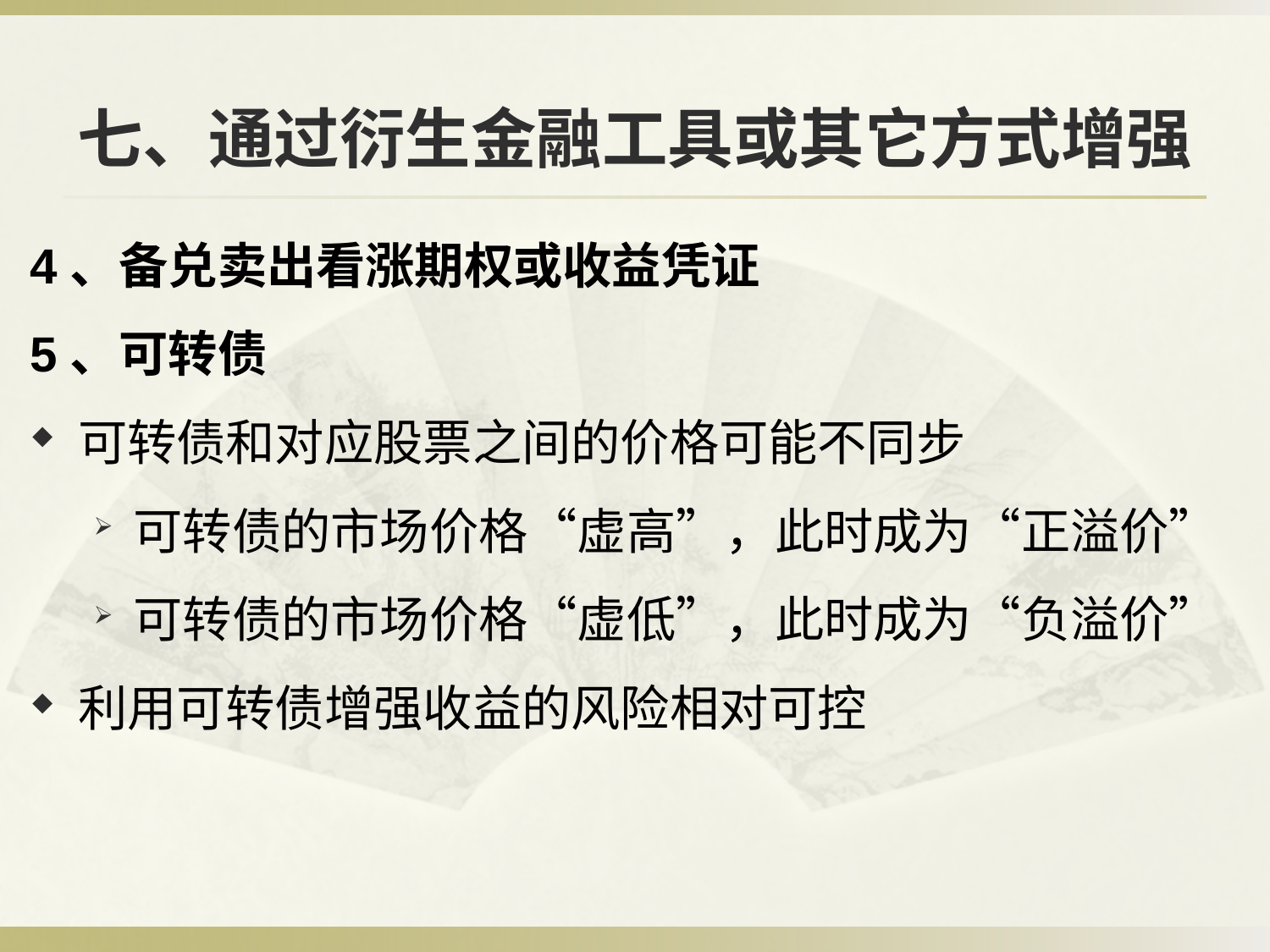

# 七、通过衍生金融工具或其它方式增强
4、备兑卖出看涨期权或收益凭证
5、可转债
可转债和对应股票之间的价格可能不同步
可转债的市场价格“虚高”，此时成为“正溢价”
可转债的市场价格“虚低”，此时成为“负溢价”
利用可转债增强收益的风险相对可控